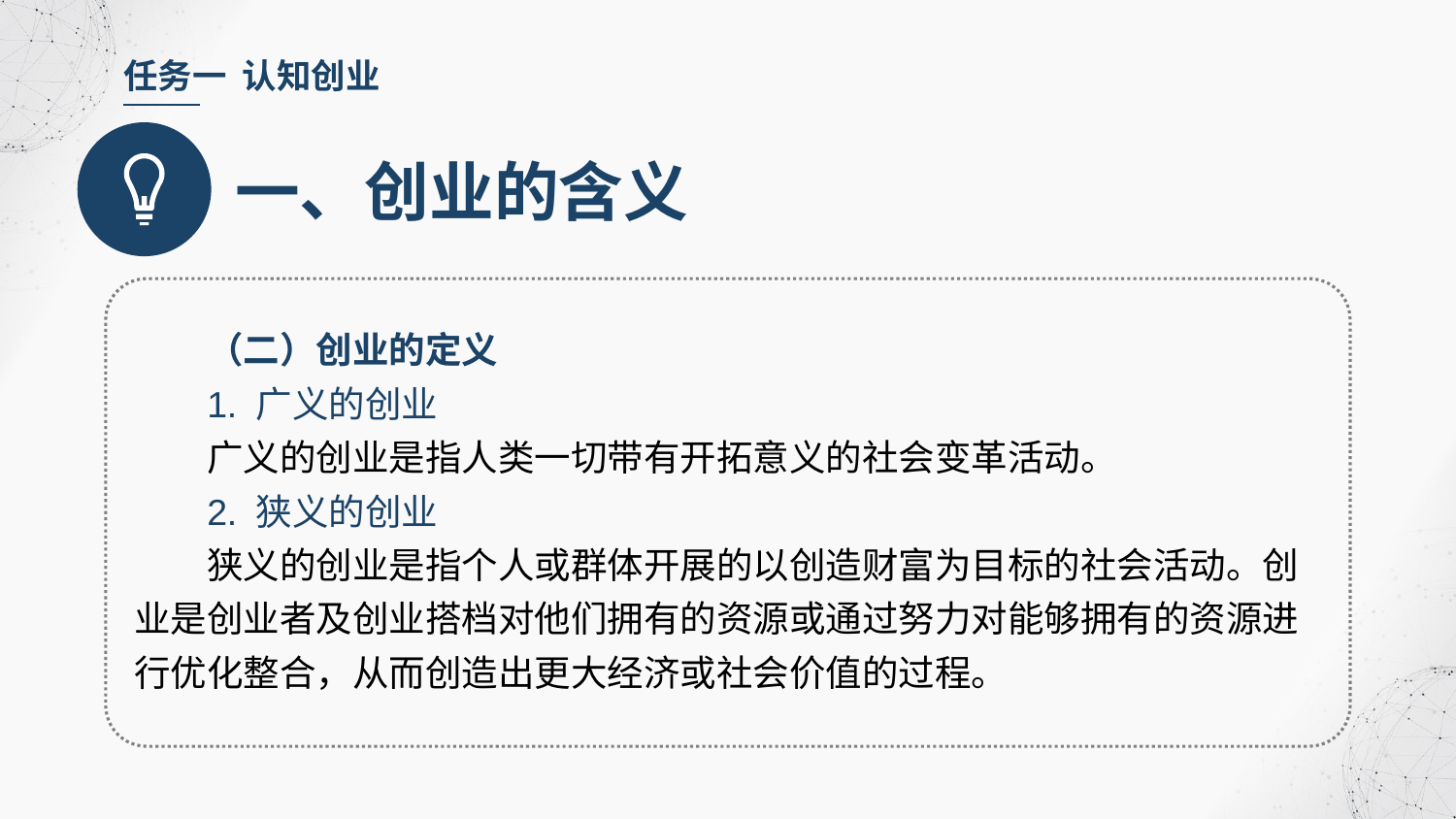

任务一  认知创业

一、创业的含义

（二）创业的定义
1. 广义的创业
广义的创业是指人类一切带有开拓意义的社会变革活动。
2. 狭义的创业
狭义的创业是指个人或群体开展的以创造财富为目标的社会活动。创业是创业者及创业搭档对他们拥有的资源或通过努力对能够拥有的资源进行优化整合，从而创造出更大经济或社会价值的过程。